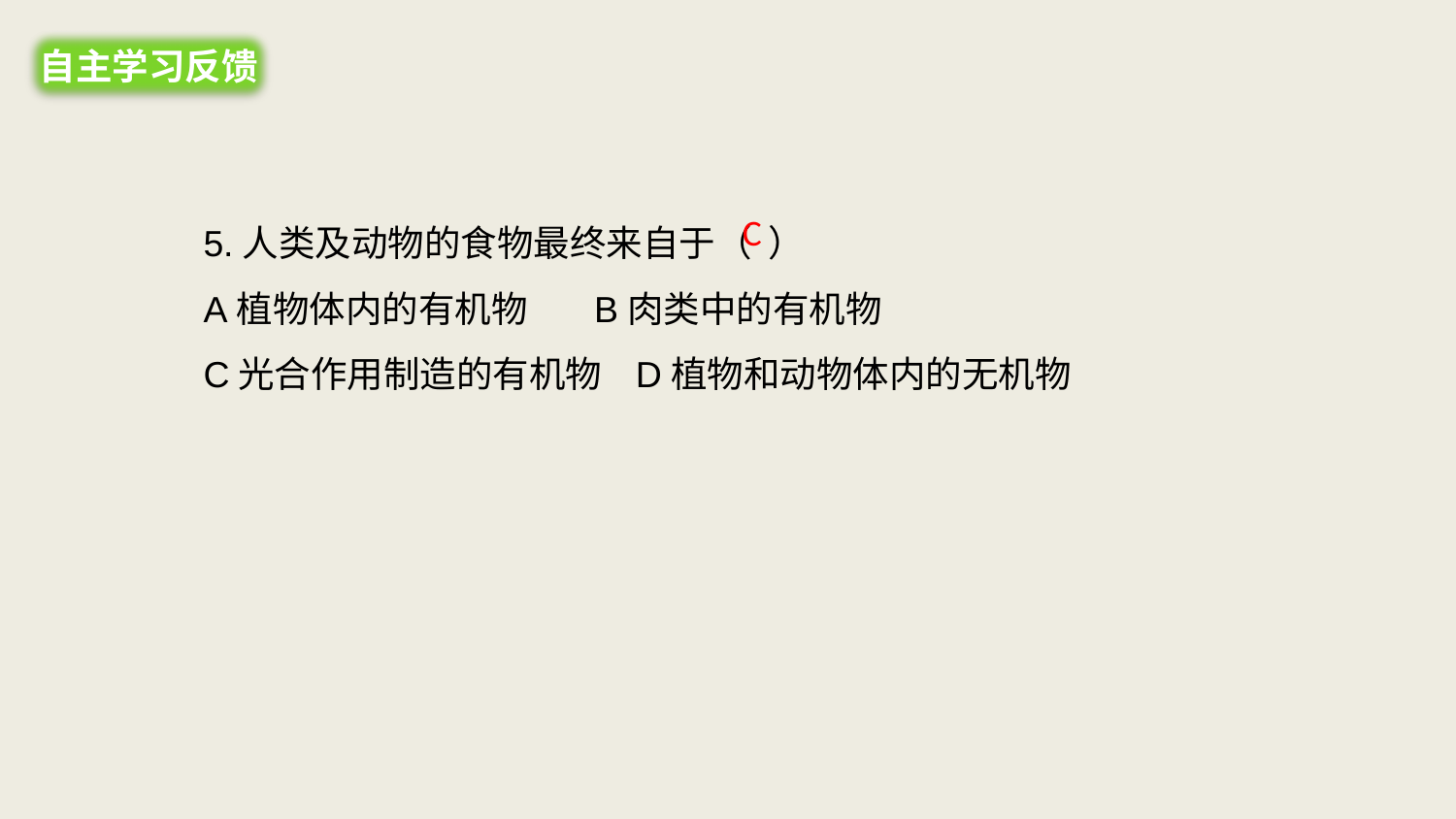

自主学习反馈
5.人类及动物的食物最终来自于（  ）
A植物体内的有机物       B肉类中的有机物
C光合作用制造的有机物   D植物和动物体内的无机物
C